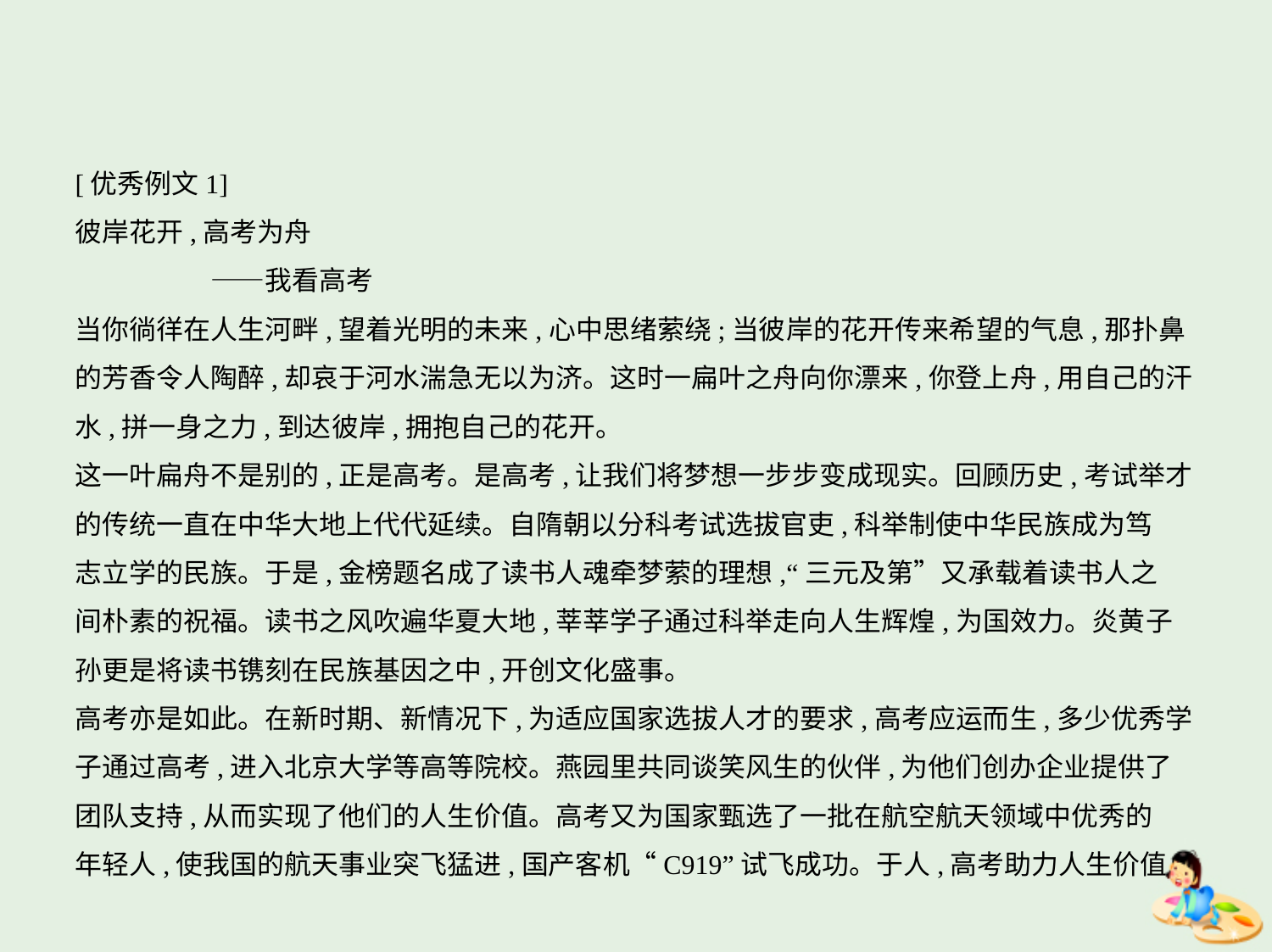

[优秀例文1]
彼岸花开,高考为舟
　　　　　——我看高考
当你徜徉在人生河畔,望着光明的未来,心中思绪萦绕;当彼岸的花开传来希望的气息,那扑鼻
的芳香令人陶醉,却哀于河水湍急无以为济。这时一扁叶之舟向你漂来,你登上舟,用自己的汗
水,拼一身之力,到达彼岸,拥抱自己的花开。
这一叶扁舟不是别的,正是高考。是高考,让我们将梦想一步步变成现实。回顾历史,考试举才
的传统一直在中华大地上代代延续。自隋朝以分科考试选拔官吏,科举制使中华民族成为笃
志立学的民族。于是,金榜题名成了读书人魂牵梦萦的理想,“三元及第”又承载着读书人之
间朴素的祝福。读书之风吹遍华夏大地,莘莘学子通过科举走向人生辉煌,为国效力。炎黄子
孙更是将读书镌刻在民族基因之中,开创文化盛事。
高考亦是如此。在新时期、新情况下,为适应国家选拔人才的要求,高考应运而生,多少优秀学
子通过高考,进入北京大学等高等院校。燕园里共同谈笑风生的伙伴,为他们创办企业提供了
团队支持,从而实现了他们的人生价值。高考又为国家甄选了一批在航空航天领域中优秀的
年轻人,使我国的航天事业突飞猛进,国产客机“C919”试飞成功。于人,高考助力人生价值